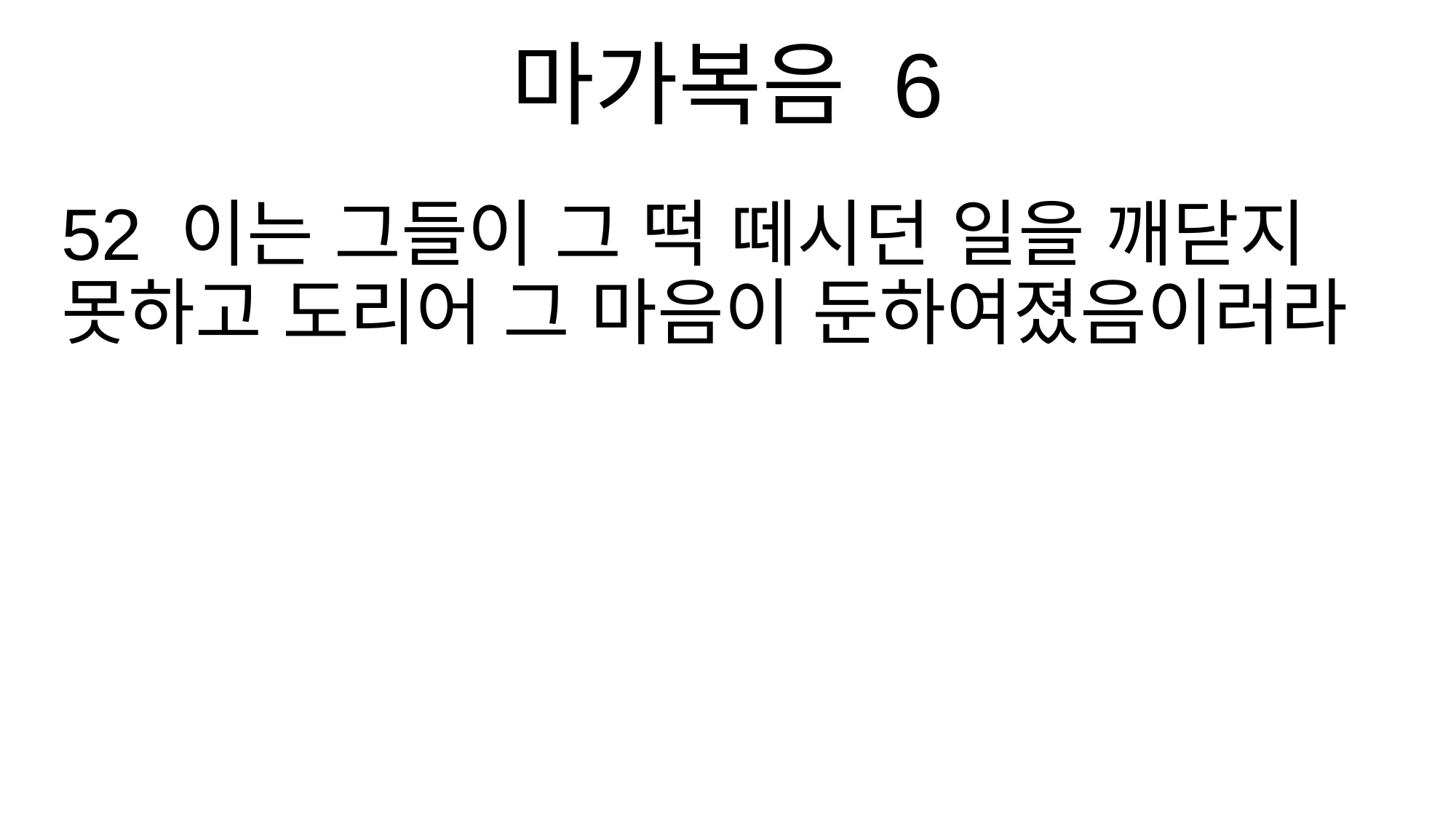

마가복음 6
52 이는 그들이 그 떡 떼시던 일을 깨닫지 못하고 도리어 그 마음이 둔하여졌음이러라